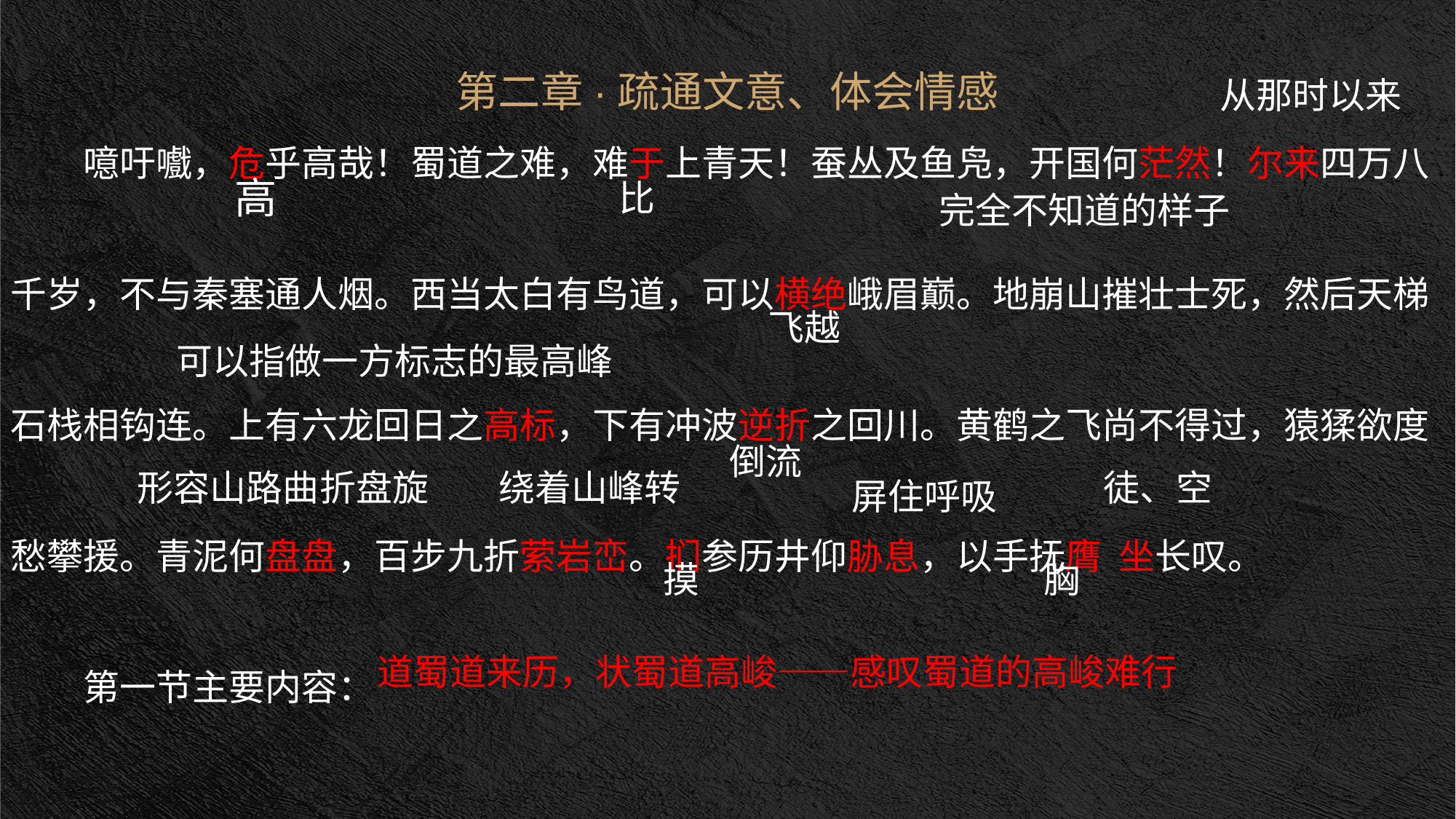

噫吁嚱，危乎高哉！蜀道之难，难于上青天！蚕丛及鱼凫，开国何茫然！尔来四万八千岁，不与秦塞通人烟。西当太白有鸟道，可以横绝峨眉巅。地崩山摧壮士死，然后天梯石栈相钩连。上有六龙回日之高标，下有冲波逆折之回川。黄鹤之飞尚不得过，猿猱欲度愁攀援。青泥何盘盘，百步九折萦岩峦。扪参历井仰胁息，以手抚膺  坐长叹。
第一节主要内容：

第二章·疏通文意、体会情感
从那时以来
高
比
完全不知道的样子
飞越
可以指做一方标志的最高峰
倒流
形容山路曲折盘旋
绕着山峰转
徒、空
屏住呼吸
摸
胸
道蜀道来历，状蜀道高峻——感叹蜀道的高峻难行